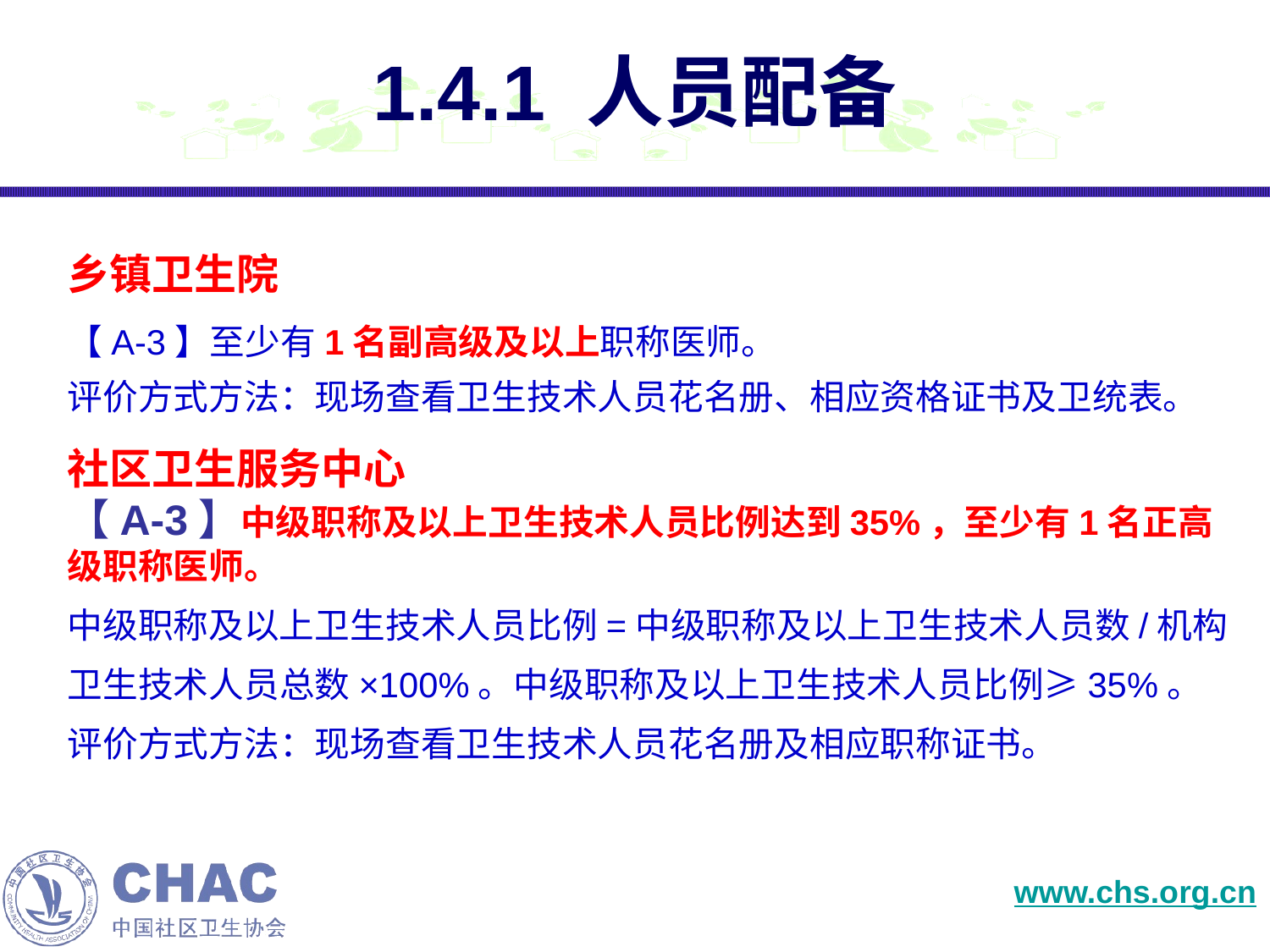

# 1.4.1 人员配备
乡镇卫生院
【A-3】至少有1名副高级及以上职称医师。
评价方式方法：现场查看卫生技术人员花名册、相应资格证书及卫统表。
社区卫生服务中心
【A-3】中级职称及以上卫生技术人员比例达到35%，至少有1名正高级职称医师。
中级职称及以上卫生技术人员比例=中级职称及以上卫生技术人员数/机构卫生技术人员总数×100%。中级职称及以上卫生技术人员比例≥35%。
评价方式方法：现场查看卫生技术人员花名册及相应职称证书。